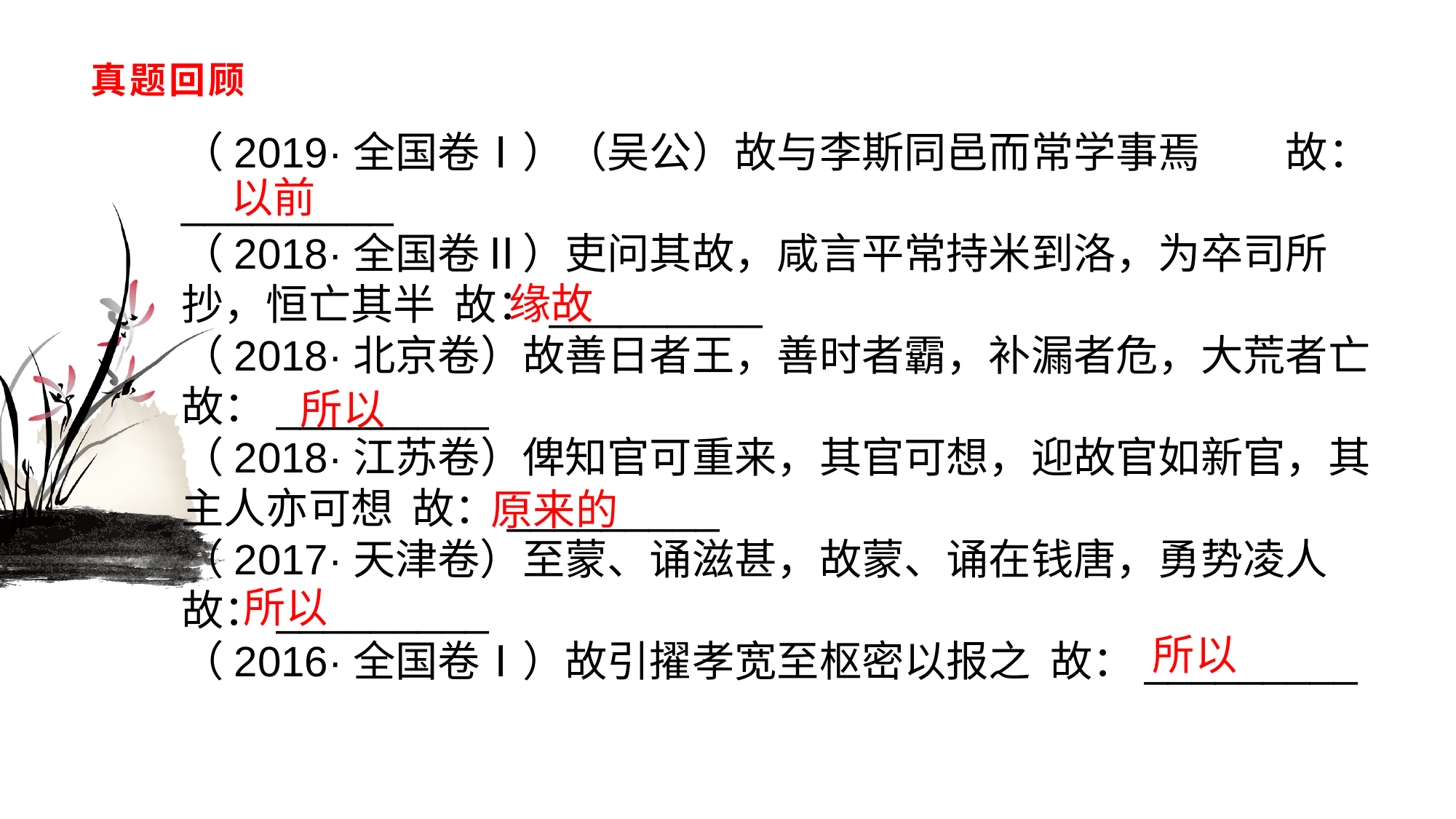

# 真题回顾
（2019·全国卷Ⅰ）（吴公）故与李斯同邑而常学事焉　　故：_________（2018·全国卷Ⅱ）吏问其故，咸言平常持米到洛，为卒司所抄，恒亡其半  故：_________（2018·北京卷）故善日者王，善时者霸，补漏者危，大荒者亡  故：_________（2018·江苏卷）俾知官可重来，其官可想，迎故官如新官，其主人亦可想  故：_________（2017·天津卷）至蒙、诵滋甚，故蒙、诵在钱唐，勇势凌人  故：_________（2016·全国卷Ⅰ）故引擢孝宽至枢密以报之  故：_________
以前
缘故
所以
原来的
所以
所以